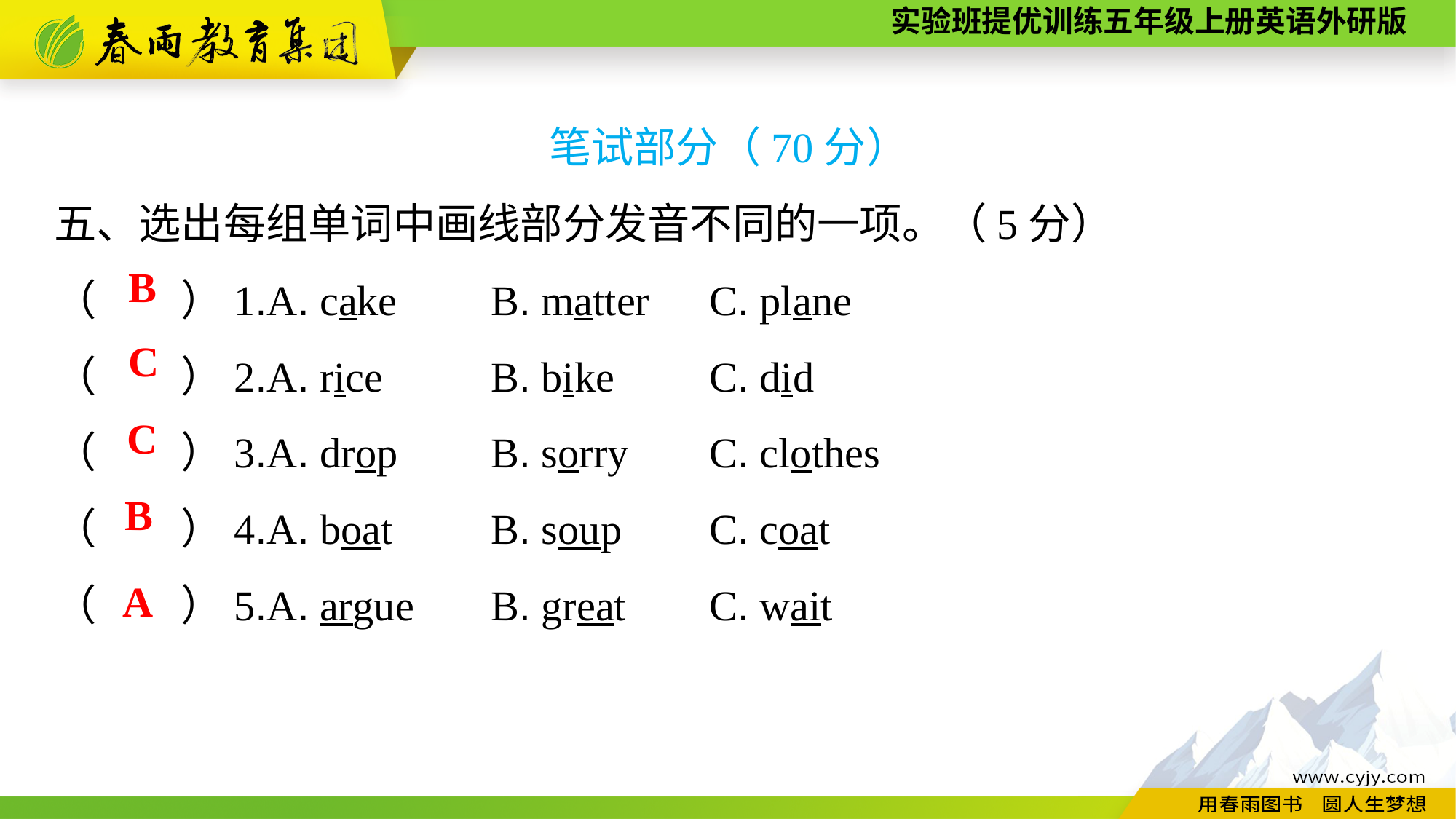

笔试部分（70分）
五、选出每组单词中画线部分发音不同的一项。（5分）
（　　）1.A. cake	B. matter	C. plane
（　　）2.A. rice	B. bike	C. did
（　　）3.A. drop	B. sorry	C. clothes
（　　）4.A. boat	B. soup	C. coat
（　　）5.A. argue	B. great	C. wait
B
C
C
B
A